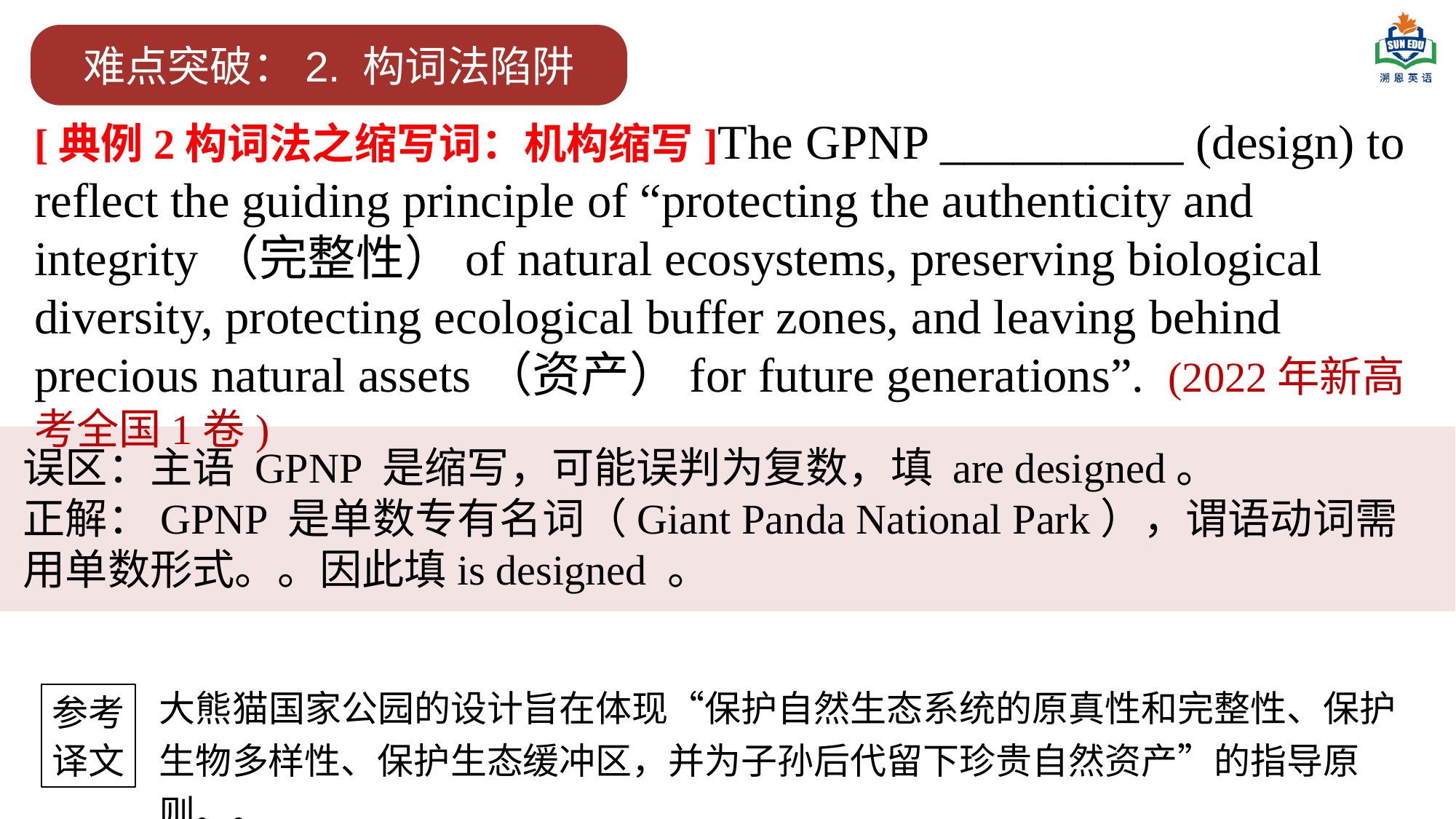

难点突破：2. 构词法陷阱
[典例2构词法之缩写词：机构缩写]The GPNP __________ (design) to reflect the guiding principle of “protecting the authenticity and integrity（完整性）of natural ecosystems, preserving biological diversity, protecting ecological buffer zones, and leaving behind precious natural assets（资产）for future generations”.  (2022年新高考全国1卷)

误区：主语 GPNP 是缩写，可能误判为复数，填 are designed。
正解：GPNP 是单数专有名词（Giant Panda National Park），谓语动词需用单数形式。。因此填is designed 。

大熊猫国家公园的设计旨在体现“保护自然生态系统的原真性和完整性、保护生物多样性、保护生态缓冲区，并为子孙后代留下珍贵自然资产”的指导原则。。
参考
译文